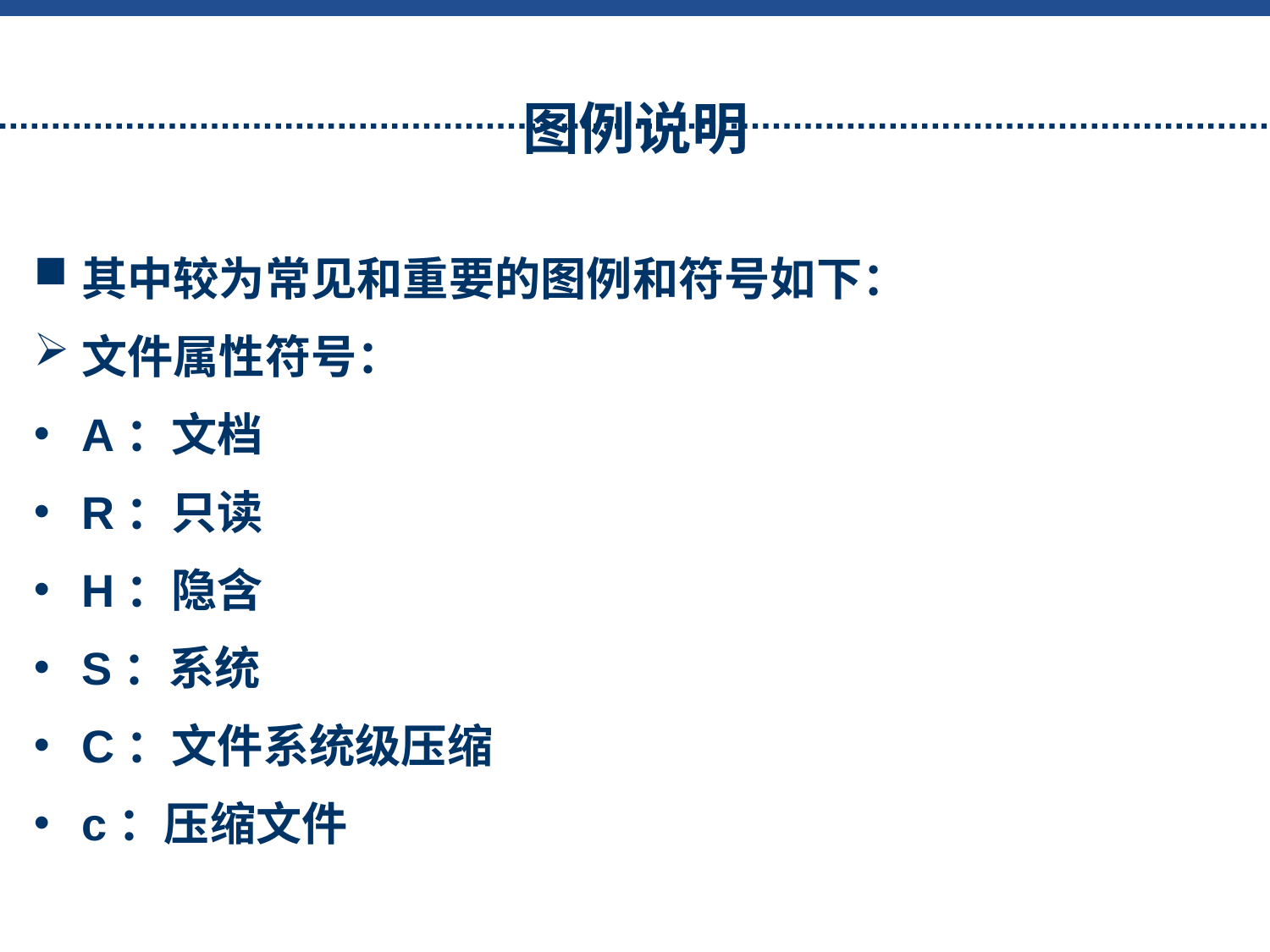

# 图例说明
其中较为常见和重要的图例和符号如下：
文件属性符号：
A：文档
R：只读
H：隐含
S：系统
C：文件系统级压缩
c：压缩文件